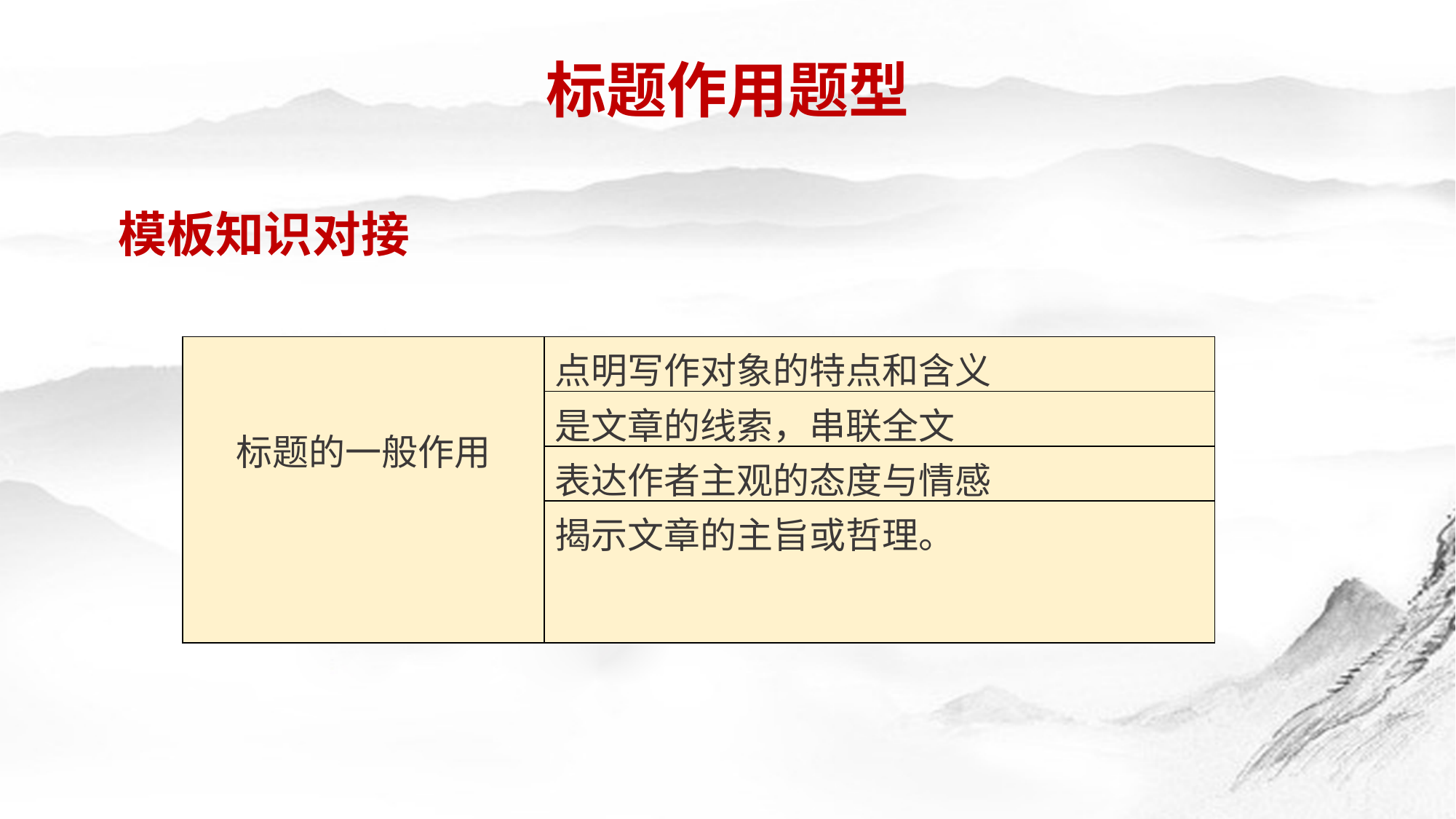

标题作用题型
模板知识对接
| 标题的一般作用 | 点明写作对象的特点和含义 |
| --- | --- |
|  | 是文章的线索，串联全文 |
|  | 表达作者主观的态度与情感 |
|  | 揭示文章的主旨或哲理。 |